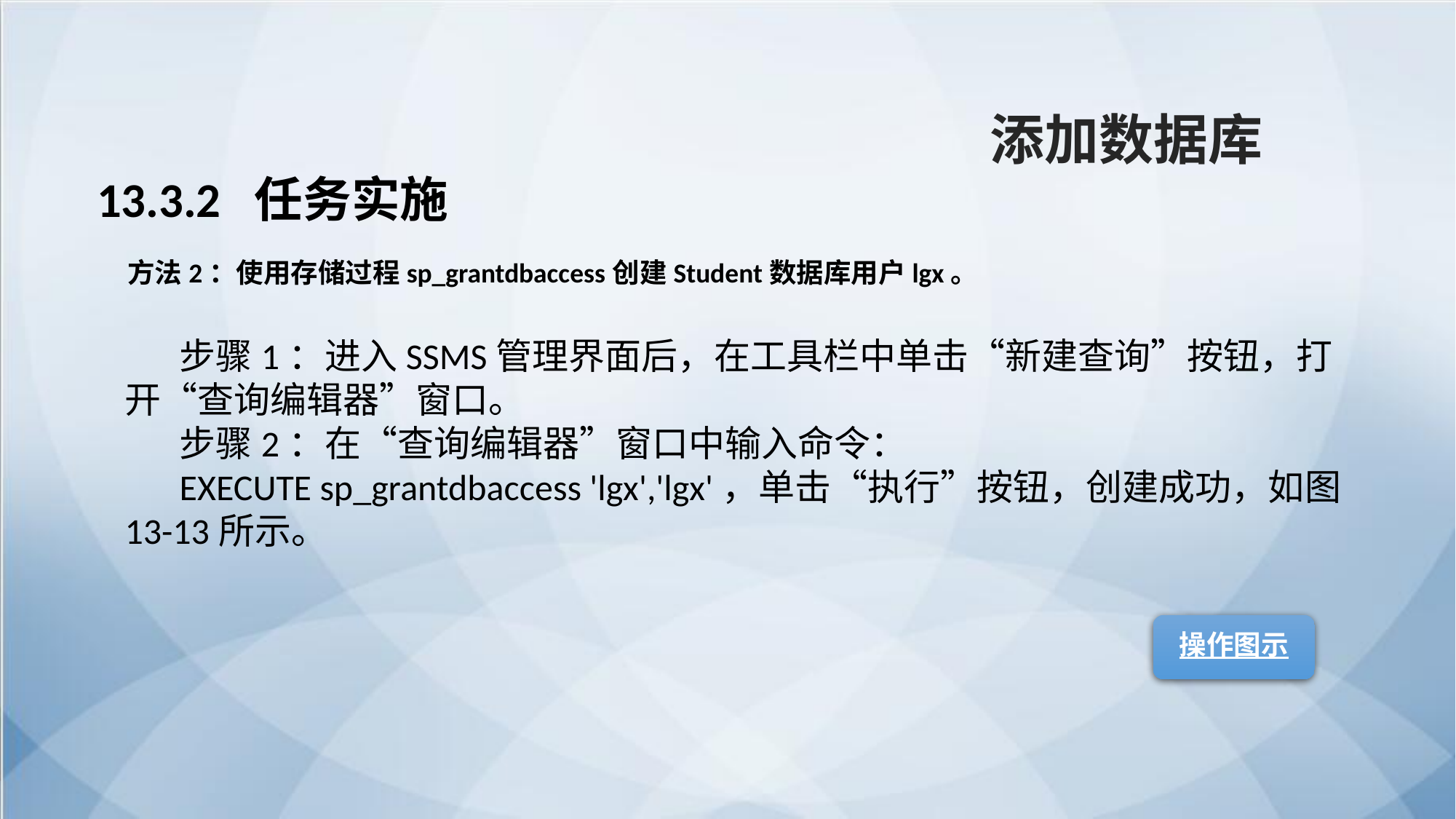

添加数据库
13.3.2  任务实施
方法2：使用存储过程sp_grantdbaccess创建Student数据库用户lgx。
步骤1：进入SSMS管理界面后，在工具栏中单击“新建查询”按钮，打开“查询编辑器”窗口。
步骤2：在“查询编辑器”窗口中输入命令：
EXECUTE sp_grantdbaccess 'lgx','lgx'，单击“执行”按钮，创建成功，如图13-13所示。
操作图示